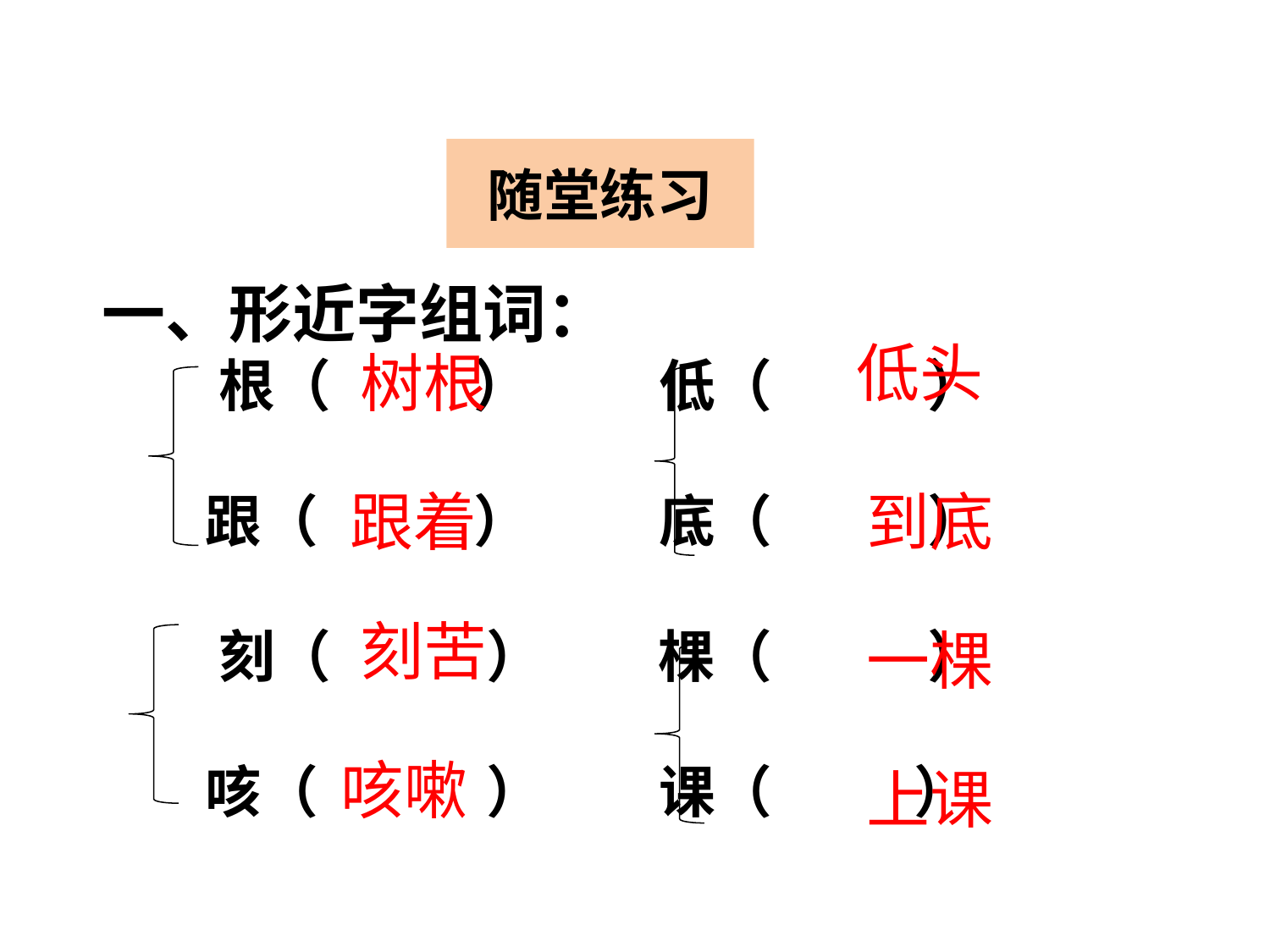

随堂练习
一、形近字组词：
        根（           ）          低（            ）

       跟（            ）          底（            ）

        刻（            ）         棵（            ）

       咳（             ）         课（           ）
低头
树根

跟着
到底
刻苦
一棵

咳嗽
上课